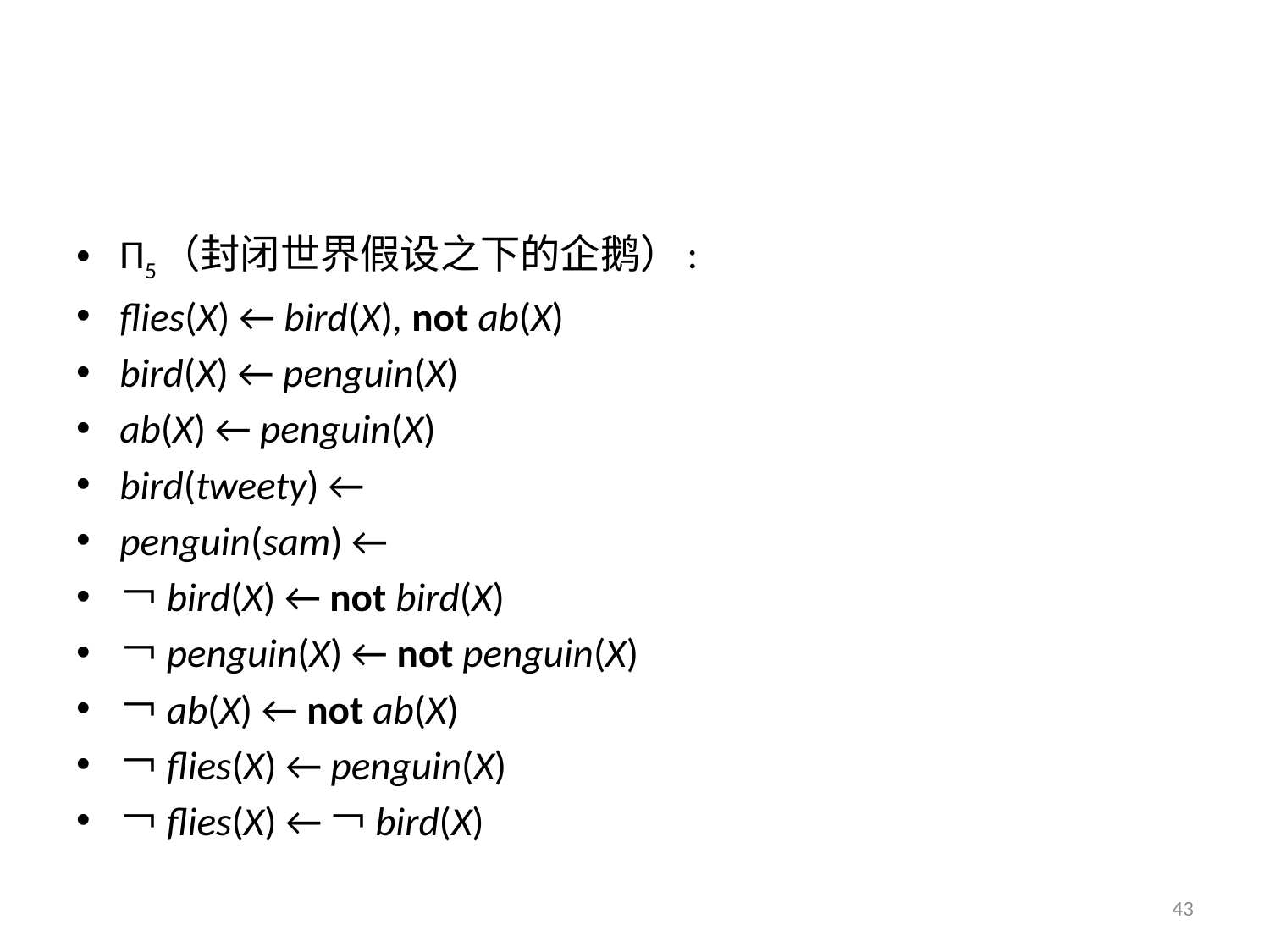

#
Π5（封闭世界假设之下的企鹅）:
flies(X) ← bird(X), not ab(X)
bird(X) ← penguin(X)
ab(X) ← penguin(X)
bird(tweety) ←
penguin(sam) ←
￢bird(X) ← not bird(X)
￢penguin(X) ← not penguin(X)
￢ab(X) ← not ab(X)
￢flies(X) ← penguin(X)
￢flies(X) ←￢bird(X)
43